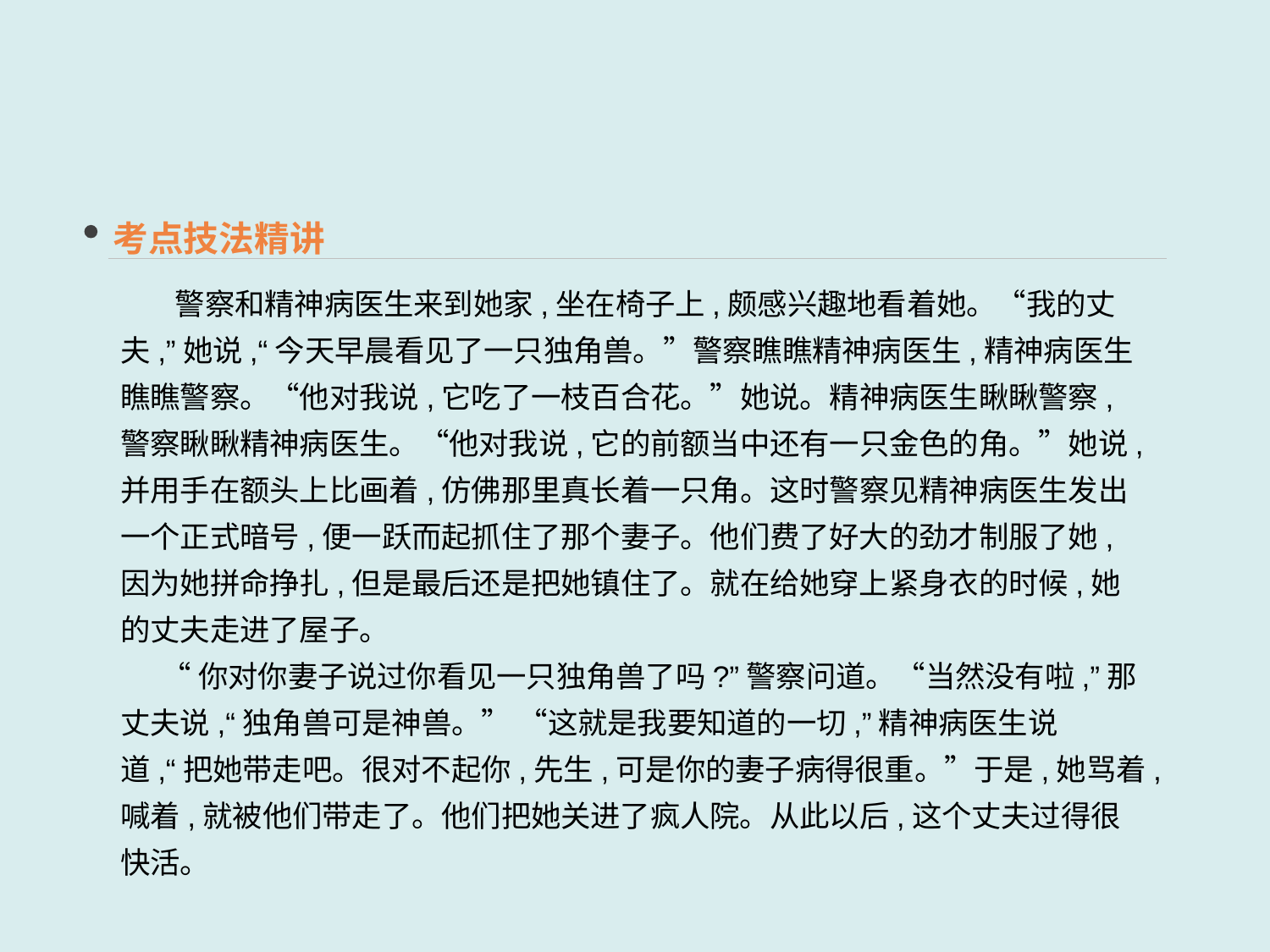

考点技法精讲

       警察和精神病医生来到她家,坐在椅子上,颇感兴趣地看着她。“我的丈夫,”她说,“今天早晨看见了一只独角兽。”警察瞧瞧精神病医生,精神病医生瞧瞧警察。“他对我说,它吃了一枝百合花。”她说。精神病医生瞅瞅警察,警察瞅瞅精神病医生。“他对我说,它的前额当中还有一只金色的角。”她说,并用手在额头上比画着,仿佛那里真长着一只角。这时警察见精神病医生发出一个正式暗号,便一跃而起抓住了那个妻子。他们费了好大的劲才制服了她,因为她拼命挣扎,但是最后还是把她镇住了。就在给她穿上紧身衣的时候,她的丈夫走进了屋子。
      “你对你妻子说过你看见一只独角兽了吗?”警察问道。“当然没有啦,”那丈夫说,“独角兽可是神兽。” “这就是我要知道的一切,”精神病医生说道,“把她带走吧。很对不起你,先生,可是你的妻子病得很重。”于是,她骂着,喊着,就被他们带走了。他们把她关进了疯人院。从此以后,这个丈夫过得很快活。